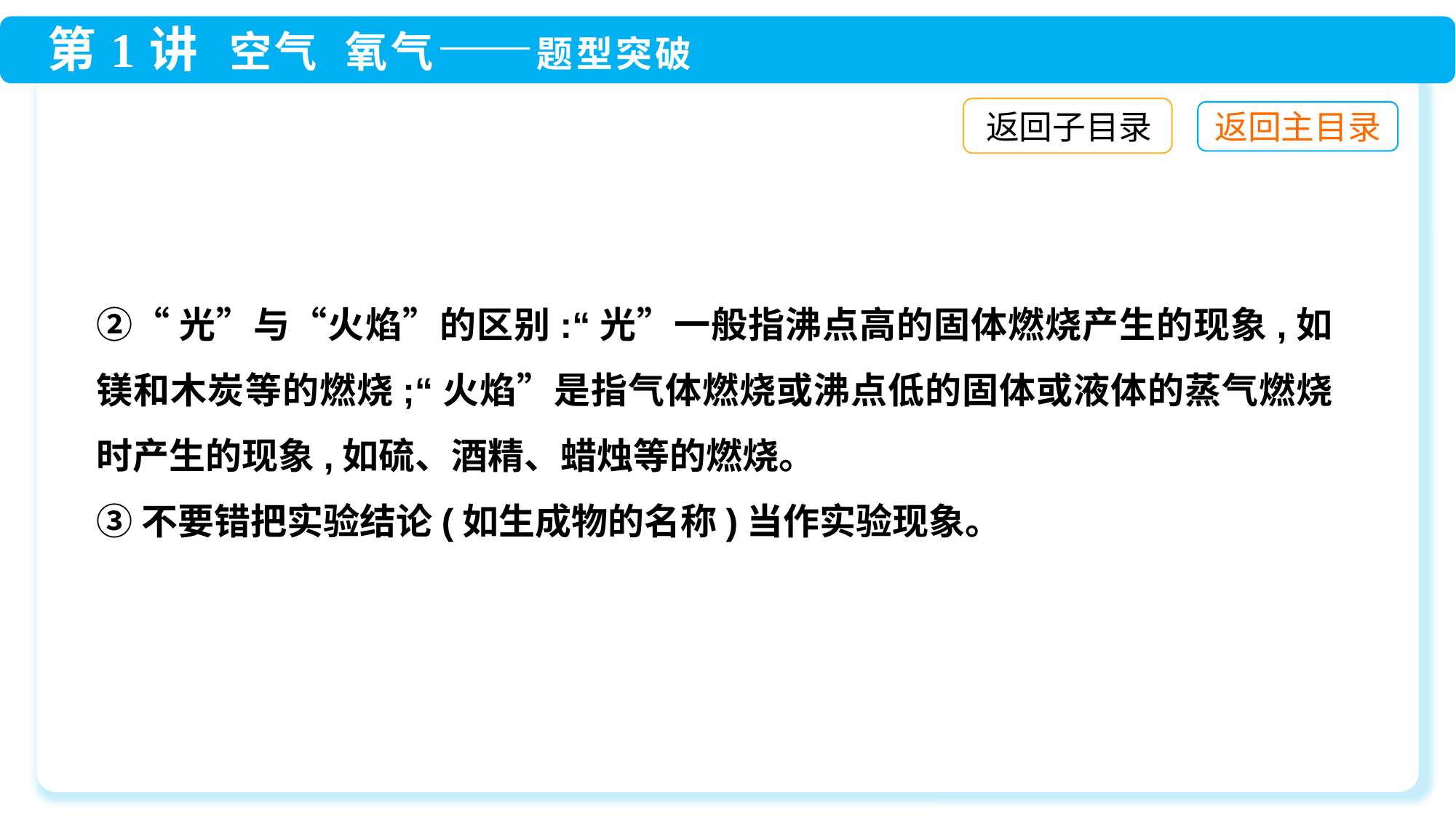

返回子目录
②“光”与“火焰”的区别:“光”一般指沸点高的固体燃烧产生的现象,如镁和木炭等的燃烧;“火焰”是指气体燃烧或沸点低的固体或液体的蒸气燃烧时产生的现象,如硫、酒精、蜡烛等的燃烧。
③不要错把实验结论(如生成物的名称)当作实验现象。